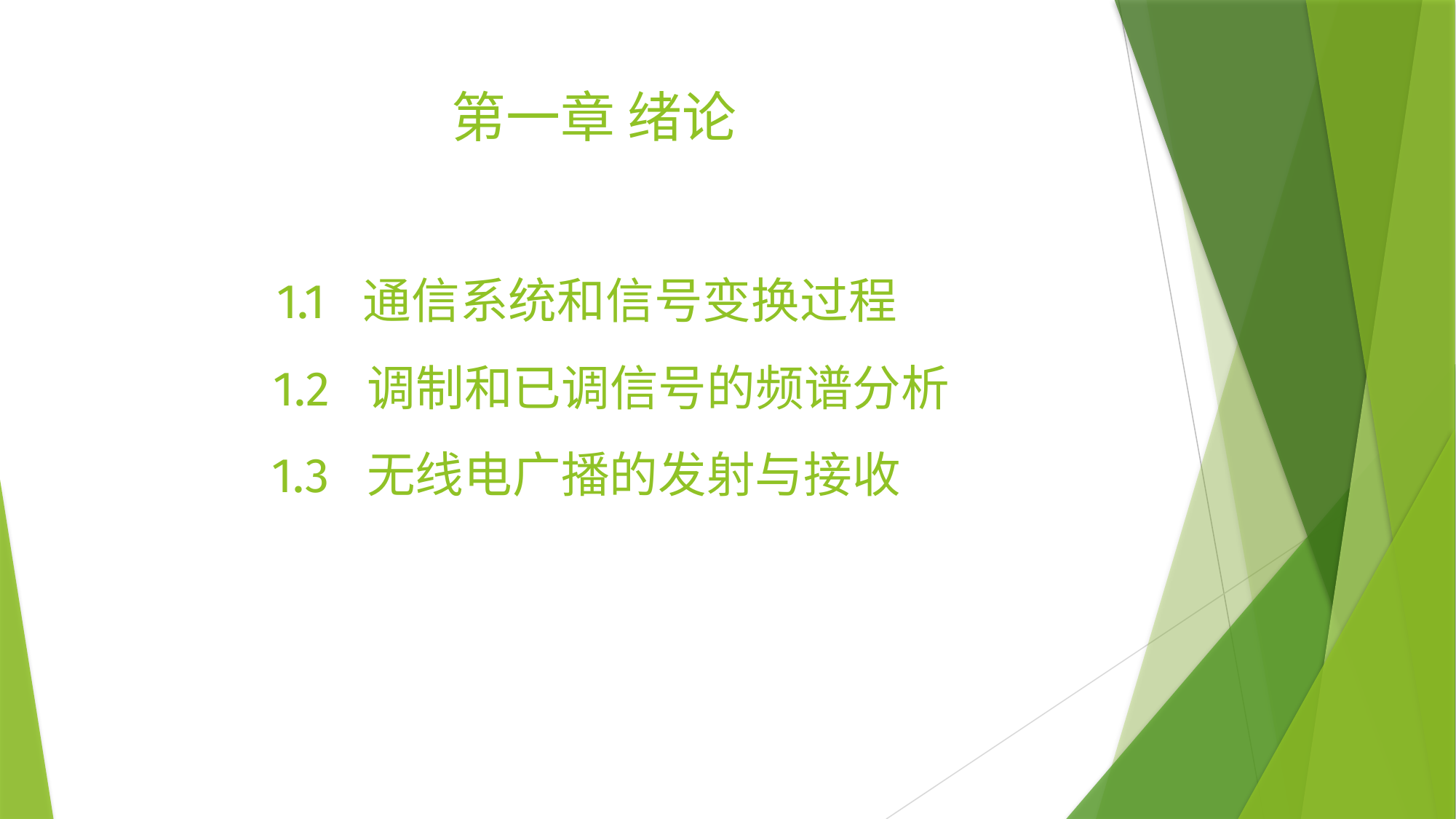

# 第一章 绪论
1.1  通信系统和信号变换过程
1.2  调制和已调信号的频谱分析
1.3  无线电广播的发射与接收